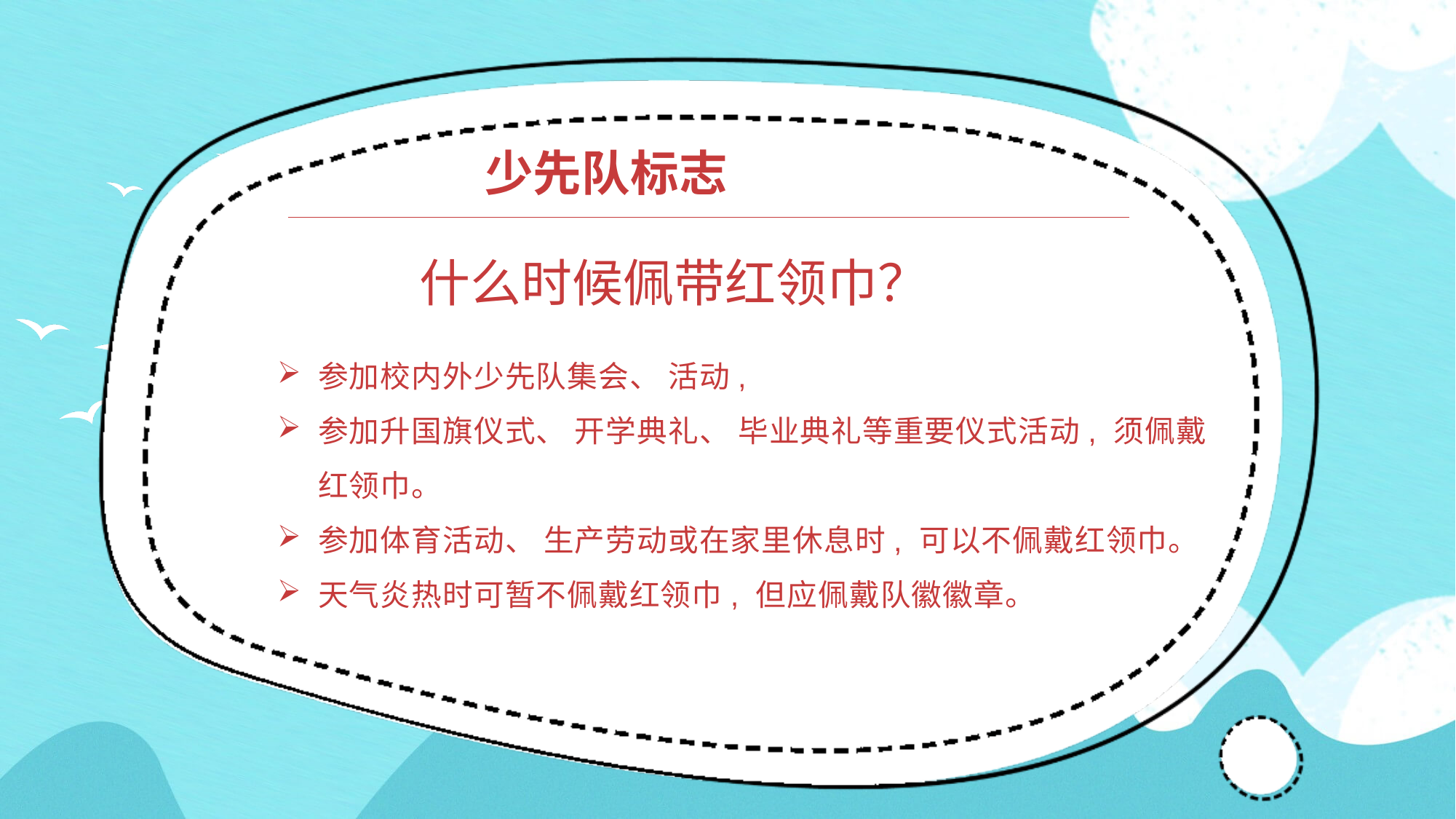

少先队标志
什么时候佩带红领巾？

参加校内外少先队集会、 活动,
参加升国旗仪式、 开学典礼、 毕业典礼等重要仪式活动, 须佩戴红领巾。
参加体育活动、 生产劳动或在家里休息时, 可以不佩戴红领巾。
天气炎热时可暂不佩戴红领巾, 但应佩戴队徽徽章。